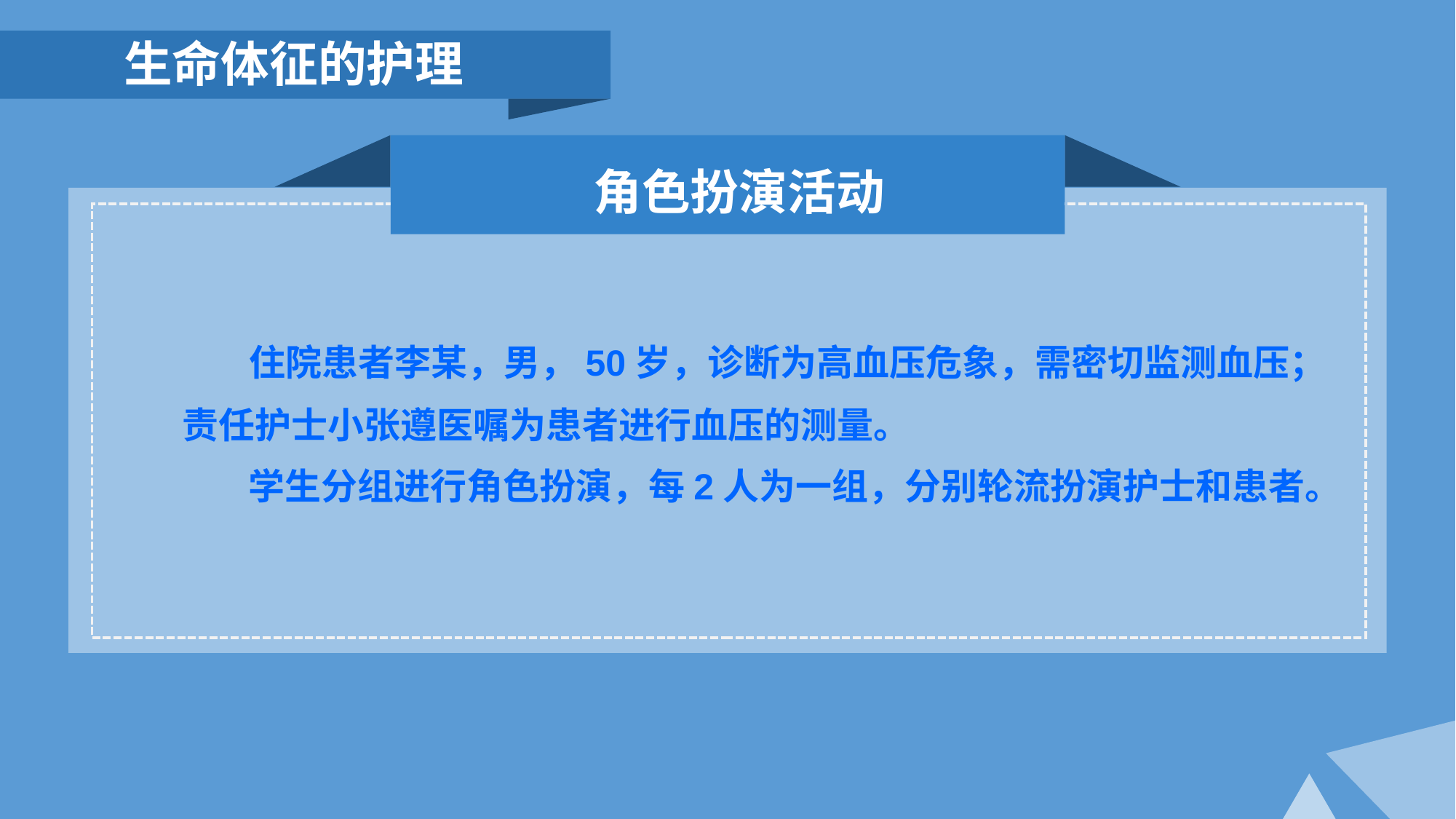

生命体征的护理

角色扮演活动

      住院患者李某，男，50岁，诊断为高血压危象，需密切监测血压；责任护士小张遵医嘱为患者进行血压的测量。
       学生分组进行角色扮演，每2人为一组，分别轮流扮演护士和患者。